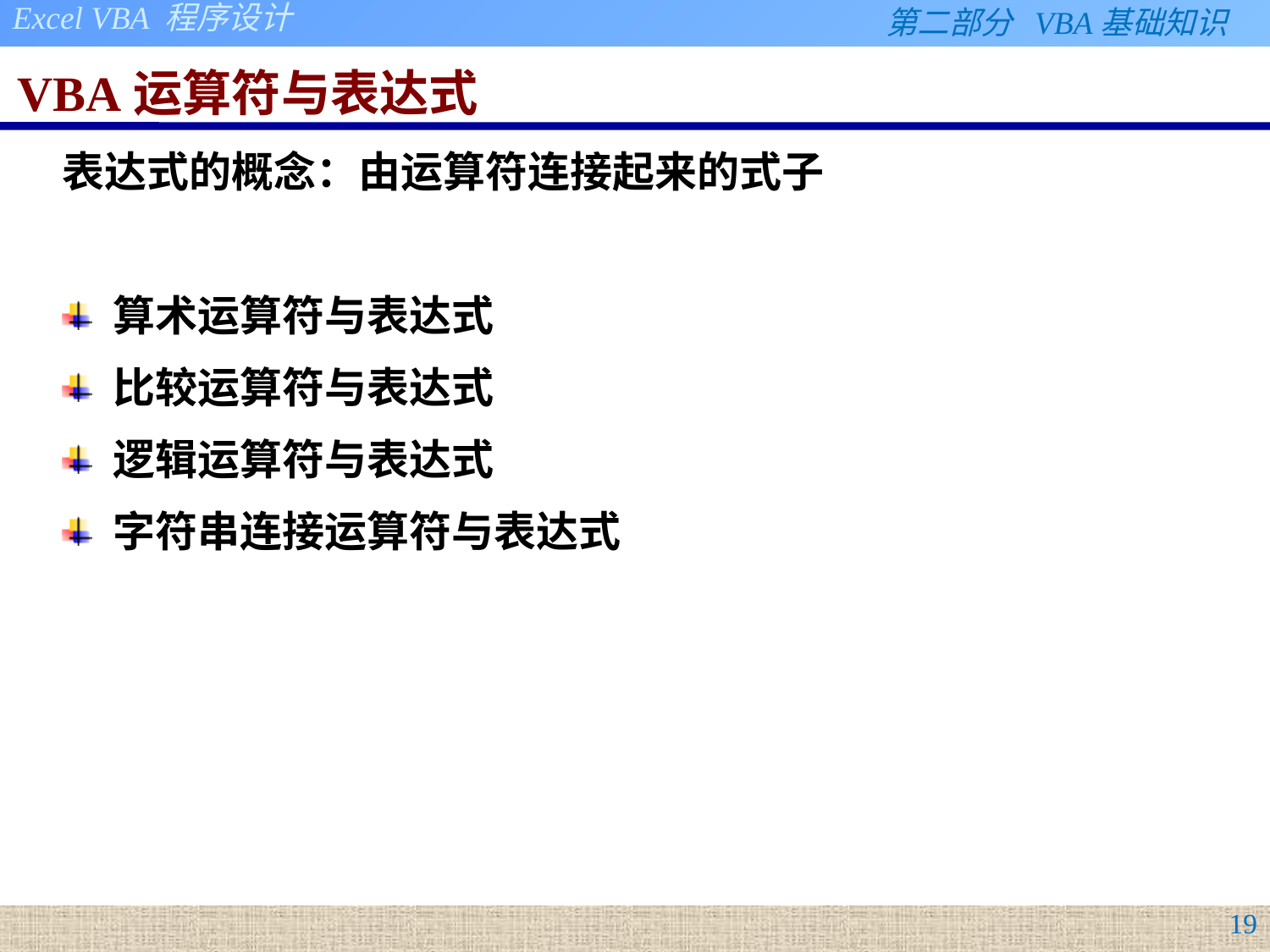

# VBA运算符与表达式
表达式的概念：由运算符连接起来的式子

算术运算符与表达式
比较运算符与表达式
逻辑运算符与表达式
字符串连接运算符与表达式